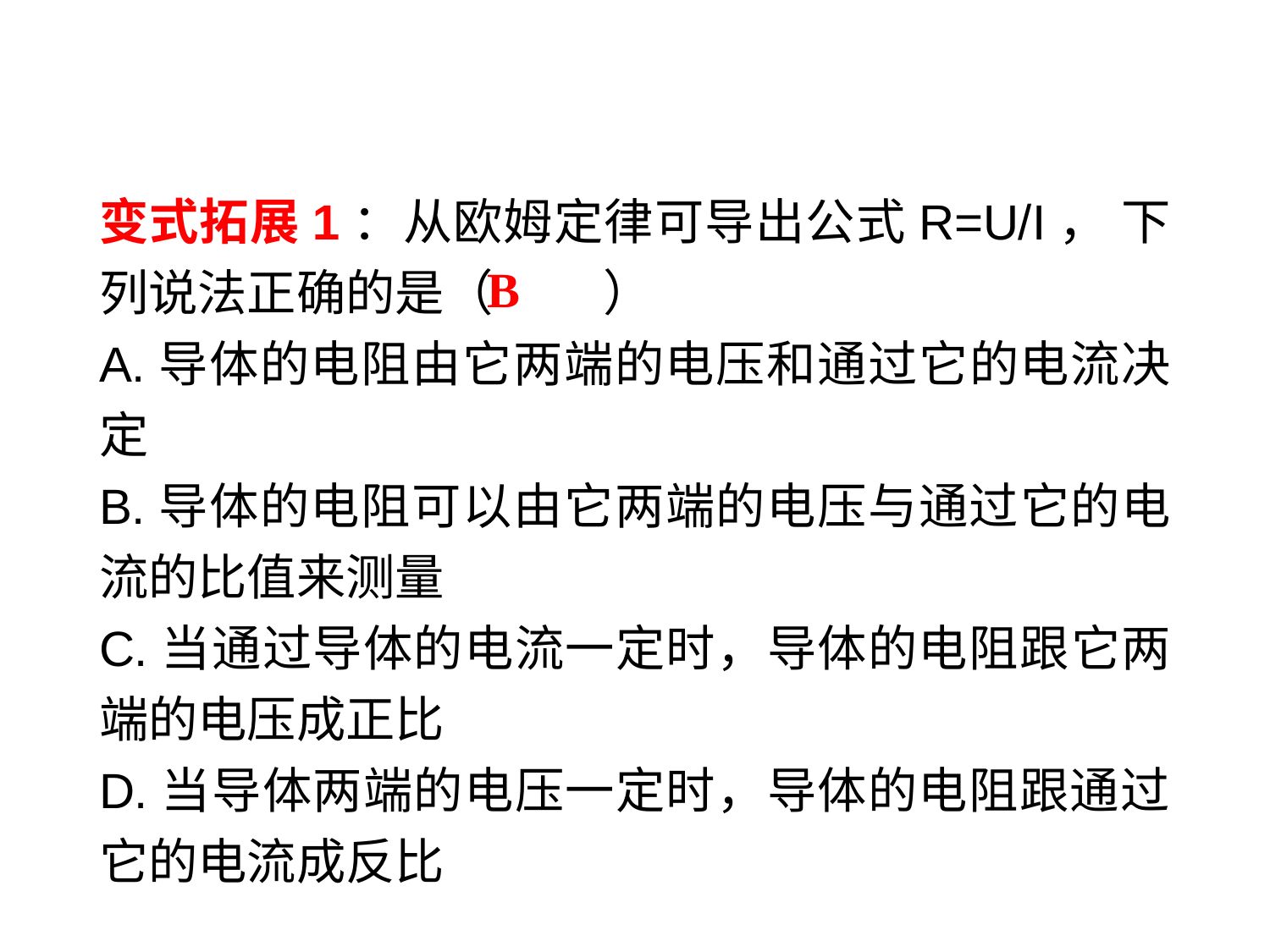

变式拓展1：从欧姆定律可导出公式R=U/I， 下列说法正确的是（　 　）
A.导体的电阻由它两端的电压和通过它的电流决定
B.导体的电阻可以由它两端的电压与通过它的电流的比值来测量
C.当通过导体的电流一定时，导体的电阻跟它两端的电压成正比
D.当导体两端的电压一定时，导体的电阻跟通过它的电流成反比
B